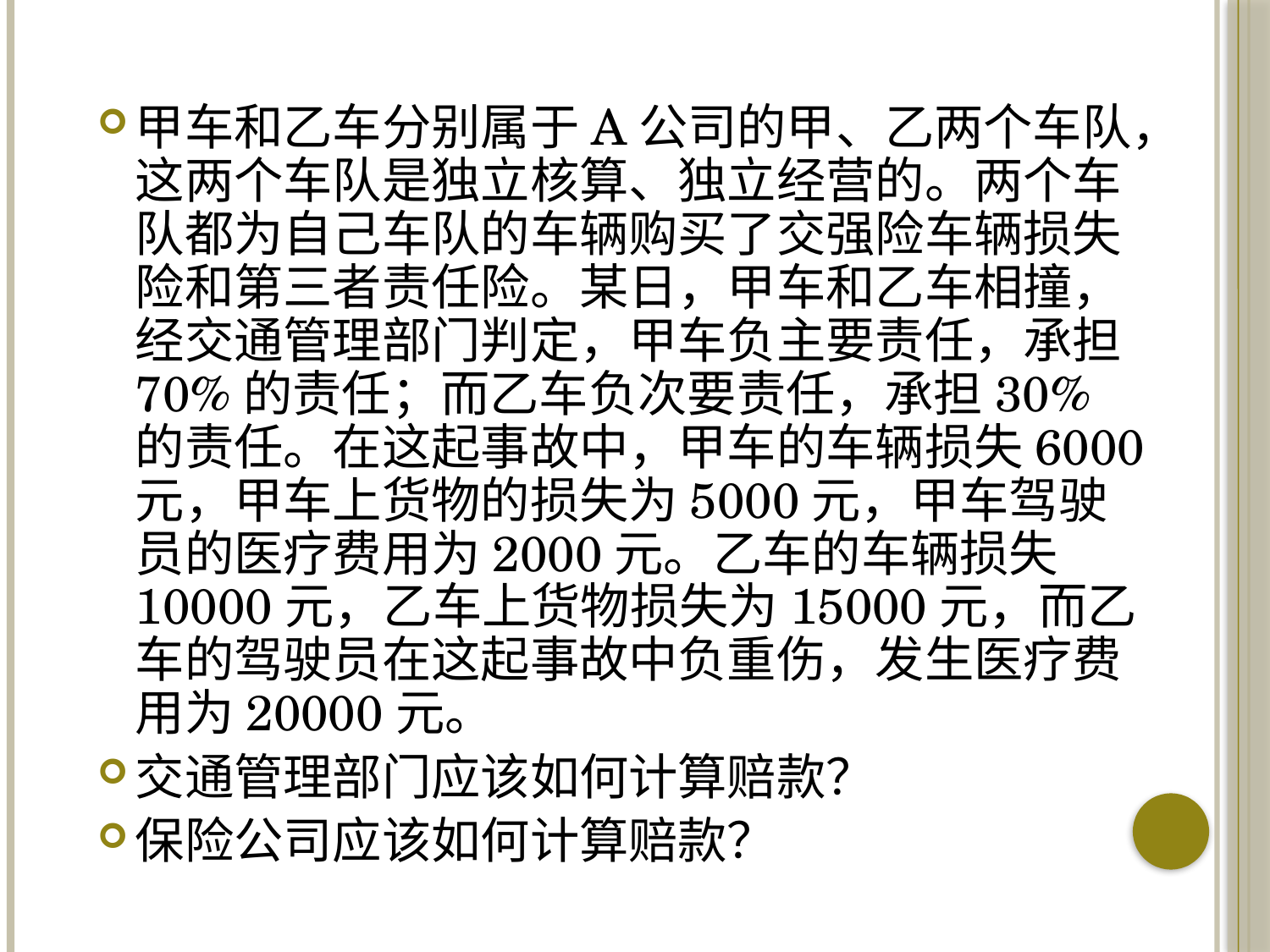

甲车和乙车分别属于A公司的甲、乙两个车队，这两个车队是独立核算、独立经营的。两个车队都为自己车队的车辆购买了交强险车辆损失险和第三者责任险。某日，甲车和乙车相撞，经交通管理部门判定，甲车负主要责任，承担70%的责任；而乙车负次要责任，承担30%的责任。在这起事故中，甲车的车辆损失6000元，甲车上货物的损失为5000元，甲车驾驶员的医疗费用为2000元。乙车的车辆损失10000元，乙车上货物损失为15000元，而乙车的驾驶员在这起事故中负重伤，发生医疗费用为20000元。
交通管理部门应该如何计算赔款？
保险公司应该如何计算赔款？